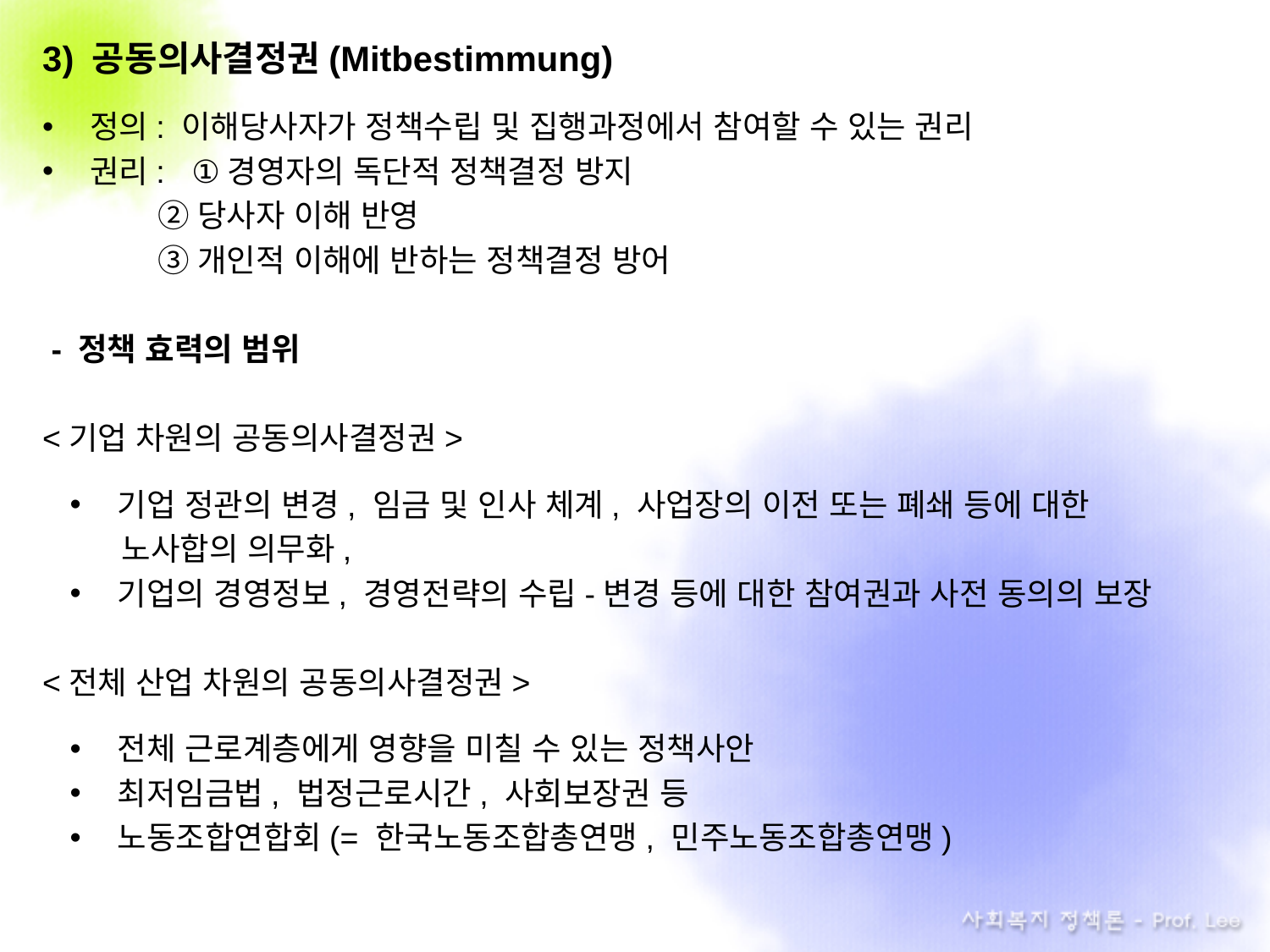

3) 공동의사결정권(Mitbestimmung)

정의: 이해당사자가 정책수립 및 집행과정에서 참여할 수 있는 권리
권리: . ①경영자의 독단적 정책결정 방지
             ②당사자 이해 반영
             ③개인적 이해에 반하는 정책결정 방어

 - 정책 효력의 범위

<기업 차원의 공동의사결정권>

기업 정관의 변경, 임금 및 인사 체계, 사업장의 이전 또는 폐쇄 등에 대한
   . 노사합의 의무화,
기업의 경영정보, 경영전략의 수립-변경 등에 대한 참여권과 사전 동의의 보장

<전체 산업 차원의 공동의사결정권>

전체 근로계층에게 영향을 미칠 수 있는 정책사안
최저임금법, 법정근로시간, 사회보장권 등
노동조합연합회(= 한국노동조합총연맹, 민주노동조합총연맹)